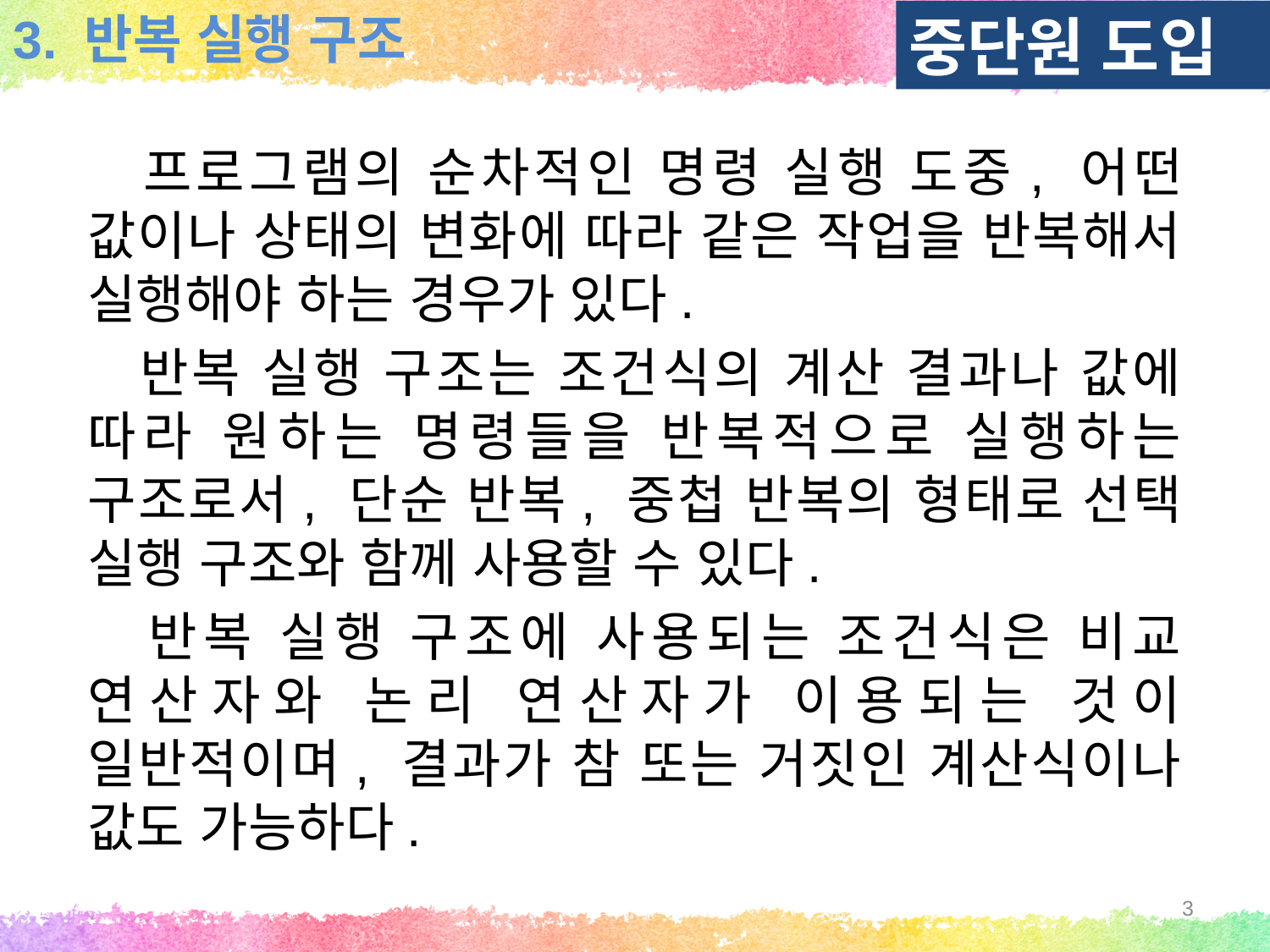

중단원 도입
3. 반복 실행 구조
  프로그램의 순차적인 명령 실행 도중, 어떤 값이나 상태의 변화에 따라 같은 작업을 반복해서 실행해야 하는 경우가 있다.
  반복 실행 구조는 조건식의 계산 결과나 값에 따라 원하는 명령들을 반복적으로 실행하는 구조로서, 단순 반복, 중첩 반복의 형태로 선택 실행 구조와 함께 사용할 수 있다.
  반복 실행 구조에 사용되는 조건식은 비교 연산자와 논리 연산자가 이용되는 것이 일반적이며, 결과가 참 또는 거짓인 계산식이나 값도 가능하다.
3